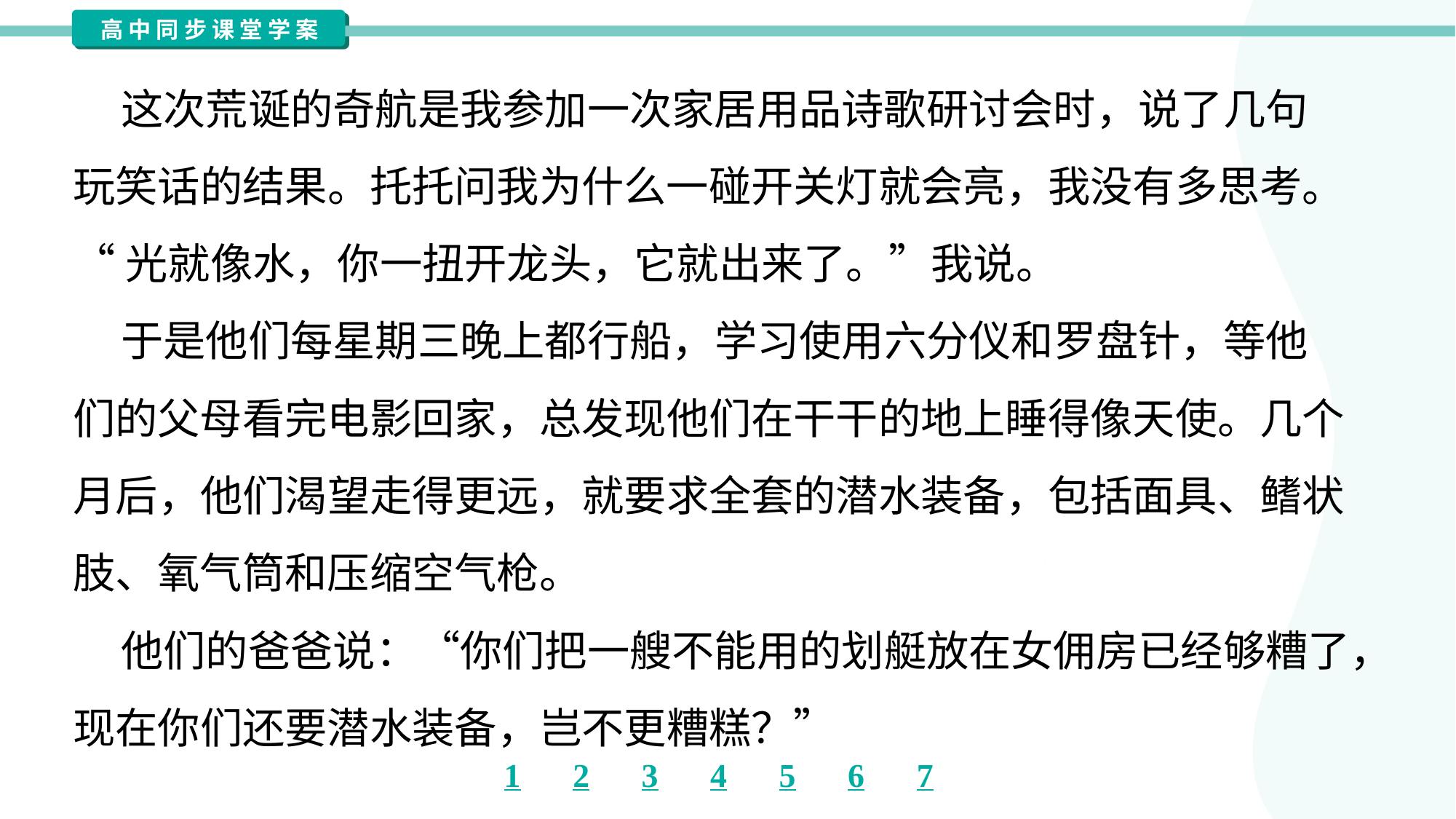

这次荒诞的奇航是我参加一次家居用品诗歌研讨会时，说了几句
玩笑话的结果。托托问我为什么一碰开关灯就会亮，我没有多思考。
“光就像水，你一扭开龙头，它就出来了。”我说。
    于是他们每星期三晚上都行船，学习使用六分仪和罗盘针，等他
们的父母看完电影回家，总发现他们在干干的地上睡得像天使。几个
月后，他们渴望走得更远，就要求全套的潜水装备，包括面具、鳍状
肢、氧气筒和压缩空气枪。
    他们的爸爸说：“你们把一艘不能用的划艇放在女佣房已经够糟了，
现在你们还要潜水装备，岂不更糟糕？”